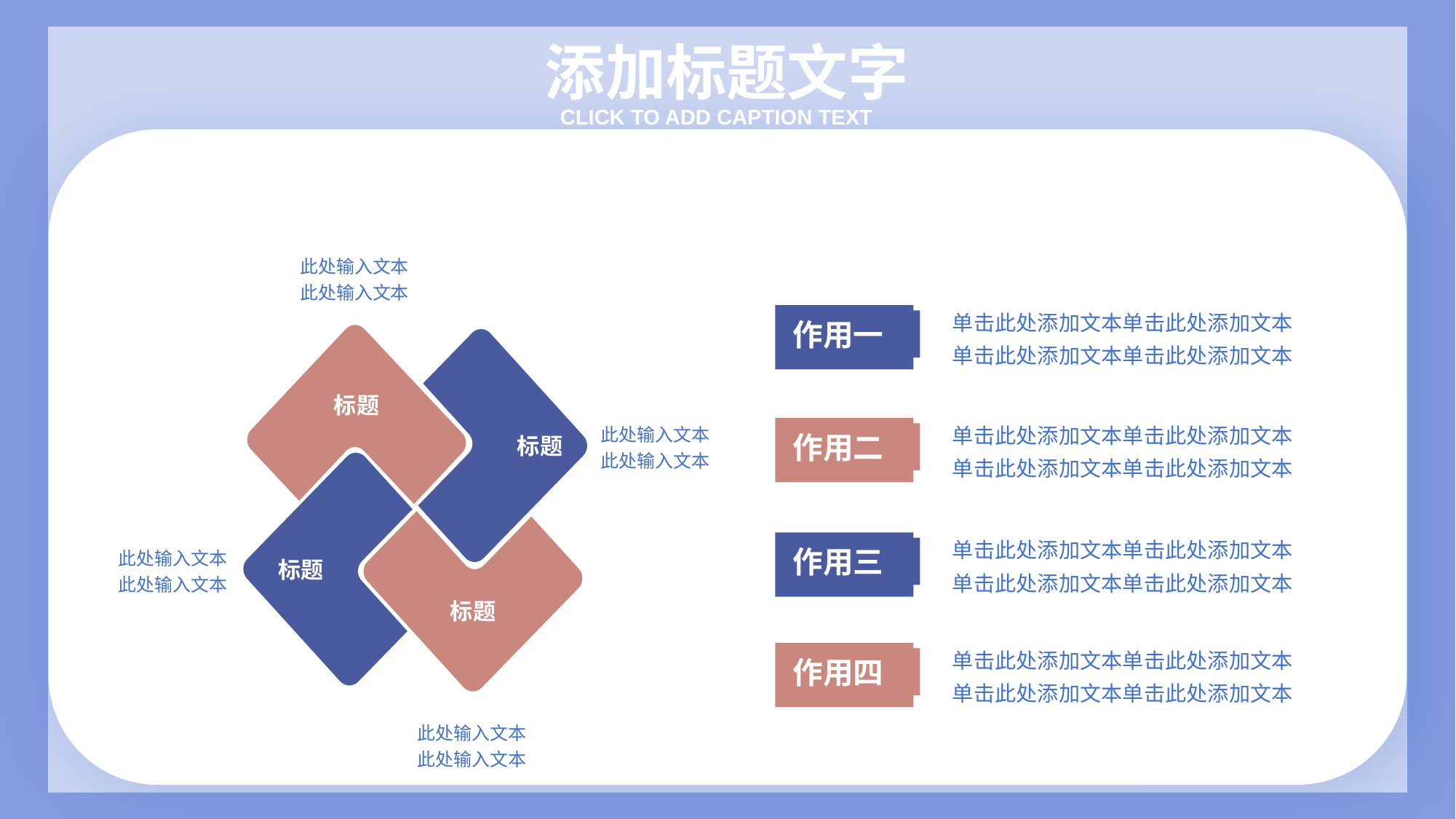

添加标题文字
CLICK TO ADD CAPTION TEXT

此处输入文本
此处输入文本
标题
标题
此处输入文本
此处输入文本
  标题
标题
此处输入文本
此处输入文本
此处输入文本
此处输入文本
单击此处添加文本单击此处添加文本
单击此处添加文本单击此处添加文本

作用一
单击此处添加文本单击此处添加文本
单击此处添加文本单击此处添加文本

作用二
单击此处添加文本单击此处添加文本
单击此处添加文本单击此处添加文本

作用三
单击此处添加文本单击此处添加文本
单击此处添加文本单击此处添加文本

作用四